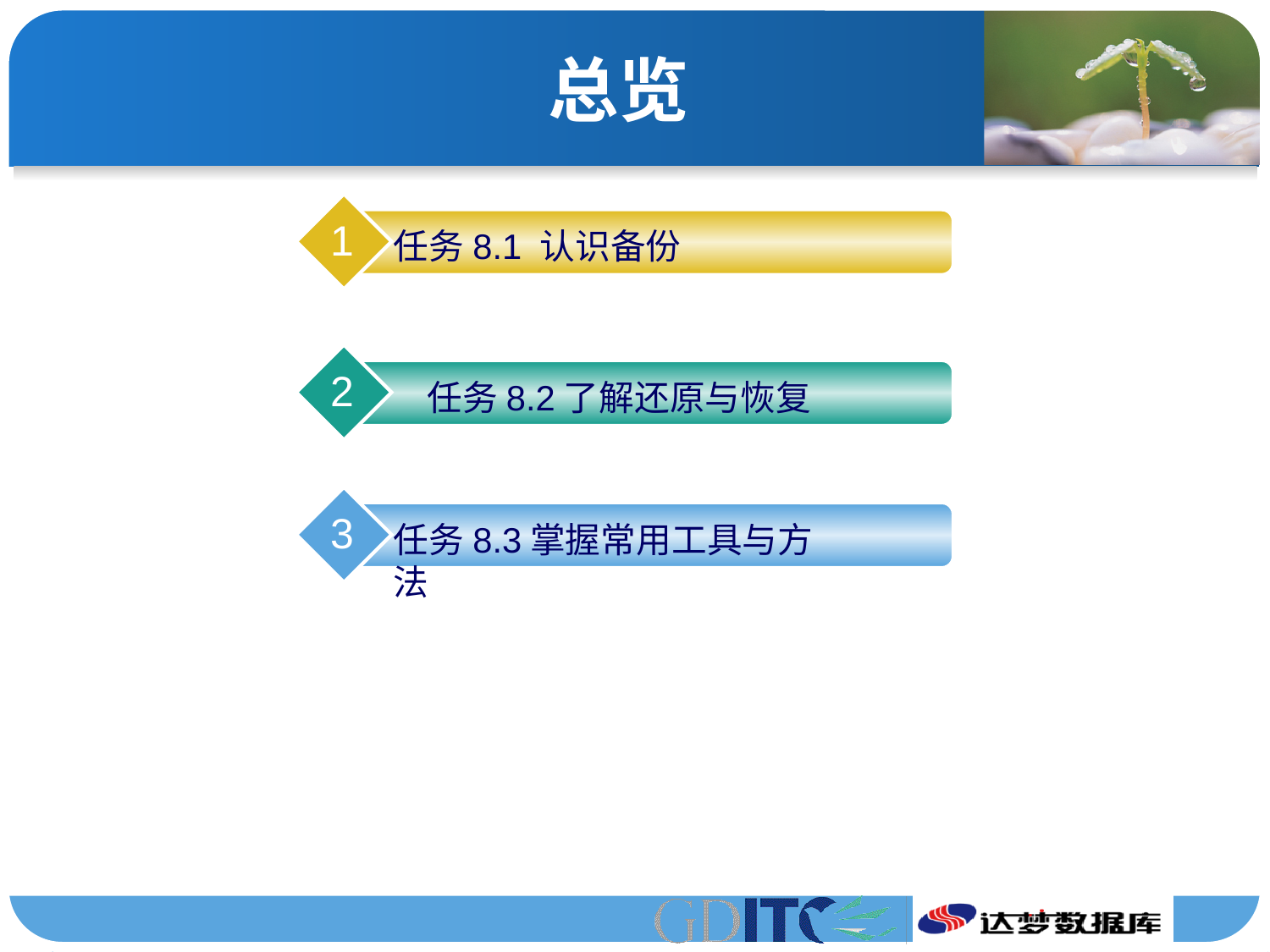

# 总览

1

任务8.1 认识备份

2

任务8.2了解还原与恢复

3

任务8.3掌握常用工具与方法